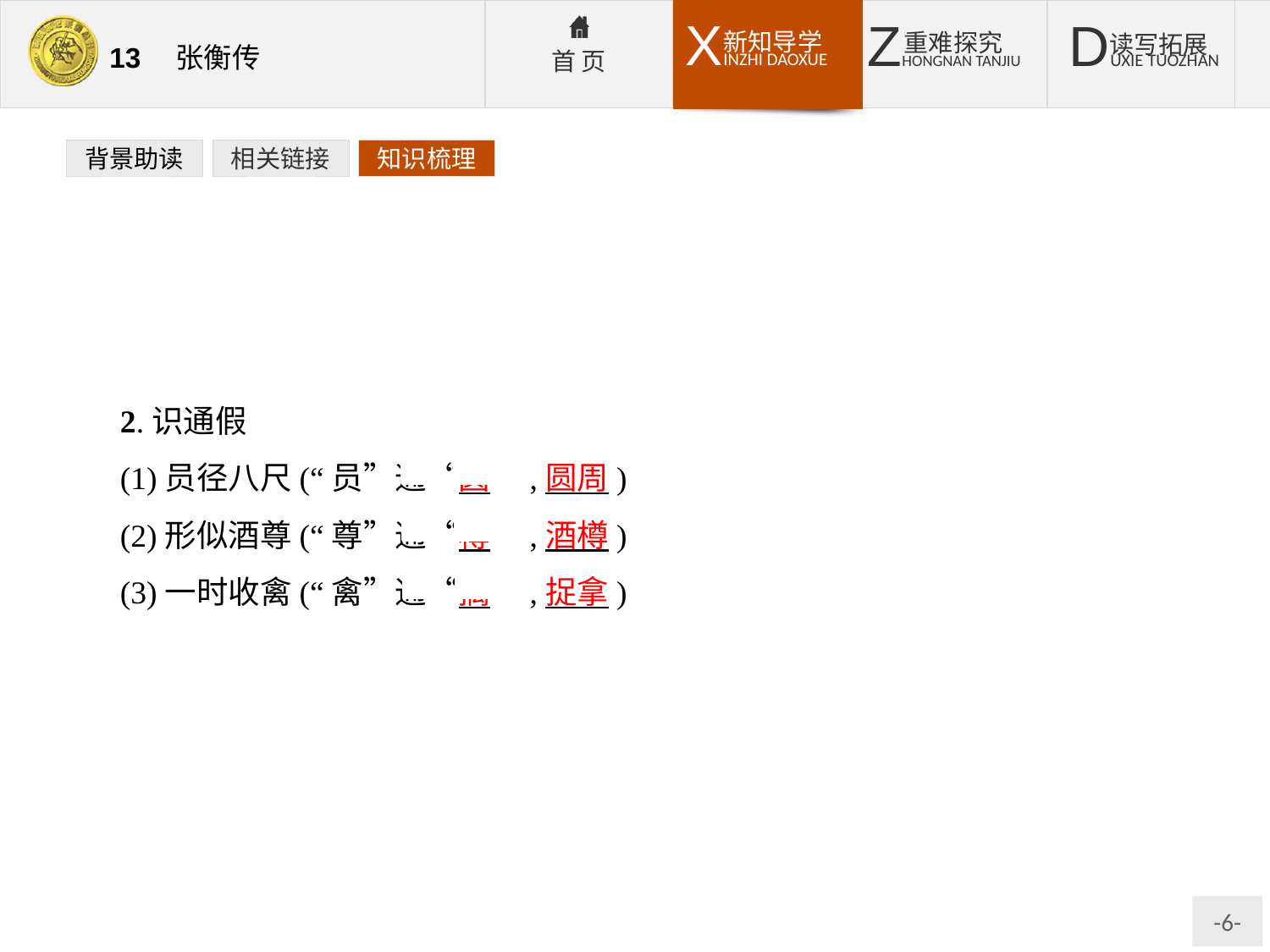

背景助读
相关链接
知识梳理
2.识通假
(1)员径八尺(“员”通“圆”,圆周)
(2)形似酒尊(“尊”通“樽”,酒樽)
(3)一时收禽(“禽”通“擒”,捉拿)